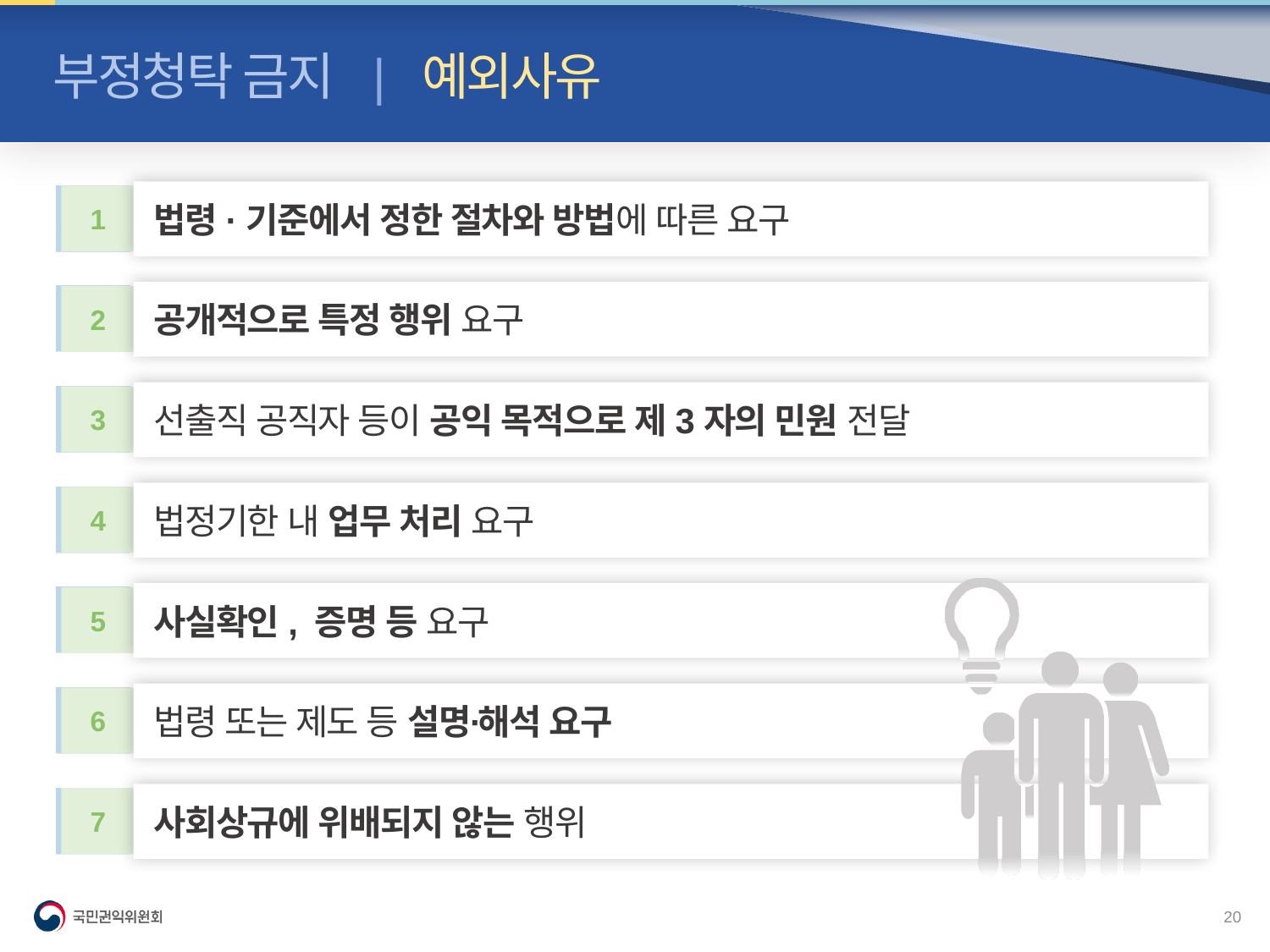

부정청탁 금지  |  예외사유
법령·기준에서 정한 절차와 방법에 따른 요구
1
공개적으로 특정 행위 요구
2
선출직 공직자 등이 공익 목적으로 제3자의 민원 전달
3
법정기한 내 업무 처리 요구
4

사실확인, 증명 등 요구
5
법령 또는 제도 등 설명∙해석 요구
6
사회상규에 위배되지 않는 행위
7
20